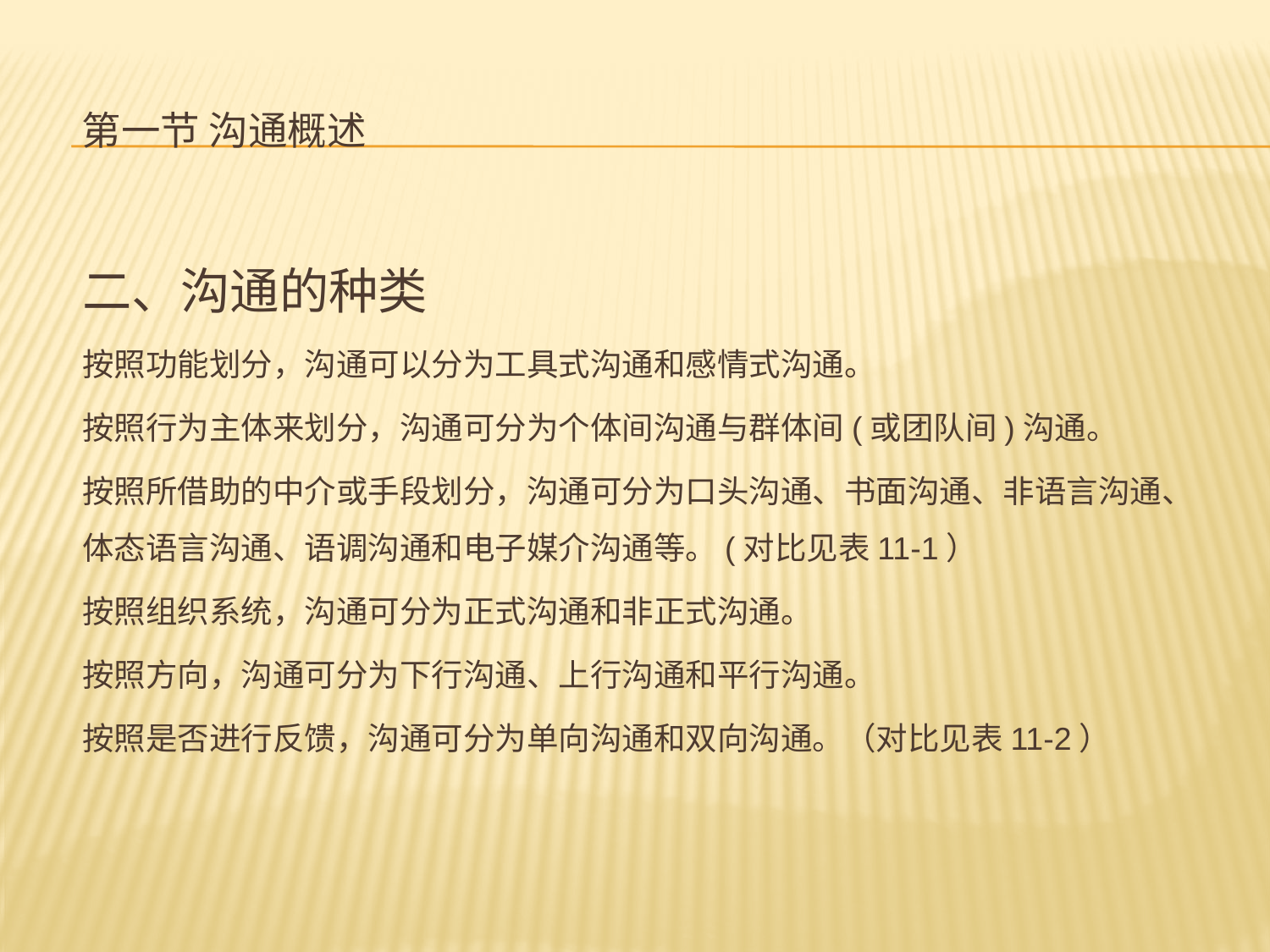

# 第一节 沟通概述
二、沟通的种类
按照功能划分，沟通可以分为工具式沟通和感情式沟通。
按照行为主体来划分，沟通可分为个体间沟通与群体间(或团队间)沟通。
按照所借助的中介或手段划分，沟通可分为口头沟通、书面沟通、非语言沟通、体态语言沟通、语调沟通和电子媒介沟通等。(对比见表11-1）
按照组织系统，沟通可分为正式沟通和非正式沟通。
按照方向，沟通可分为下行沟通、上行沟通和平行沟通。
按照是否进行反馈，沟通可分为单向沟通和双向沟通。（对比见表11-2）